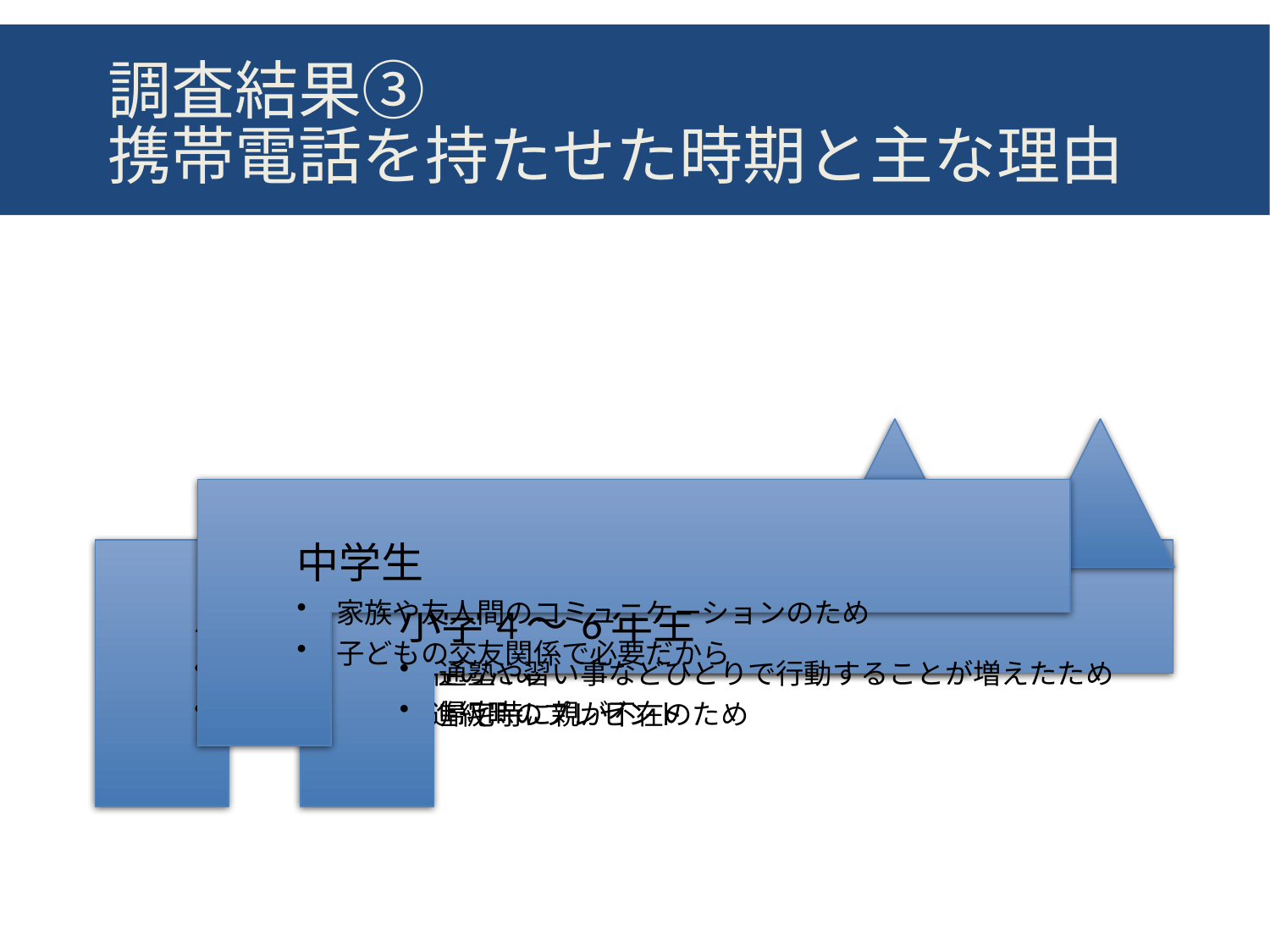

# 調査結果③ 携帯電話を持たせた時期と主な理由
帰宅時に親が不在のため
誕生日、進学、進級時のプレゼント
通塾や習い事などひとりで行動することが増えたため
帰宅時に親が不在のため
中学生
家族や友人間のコミュニケーションのため
子どもの交友関係で必要だから